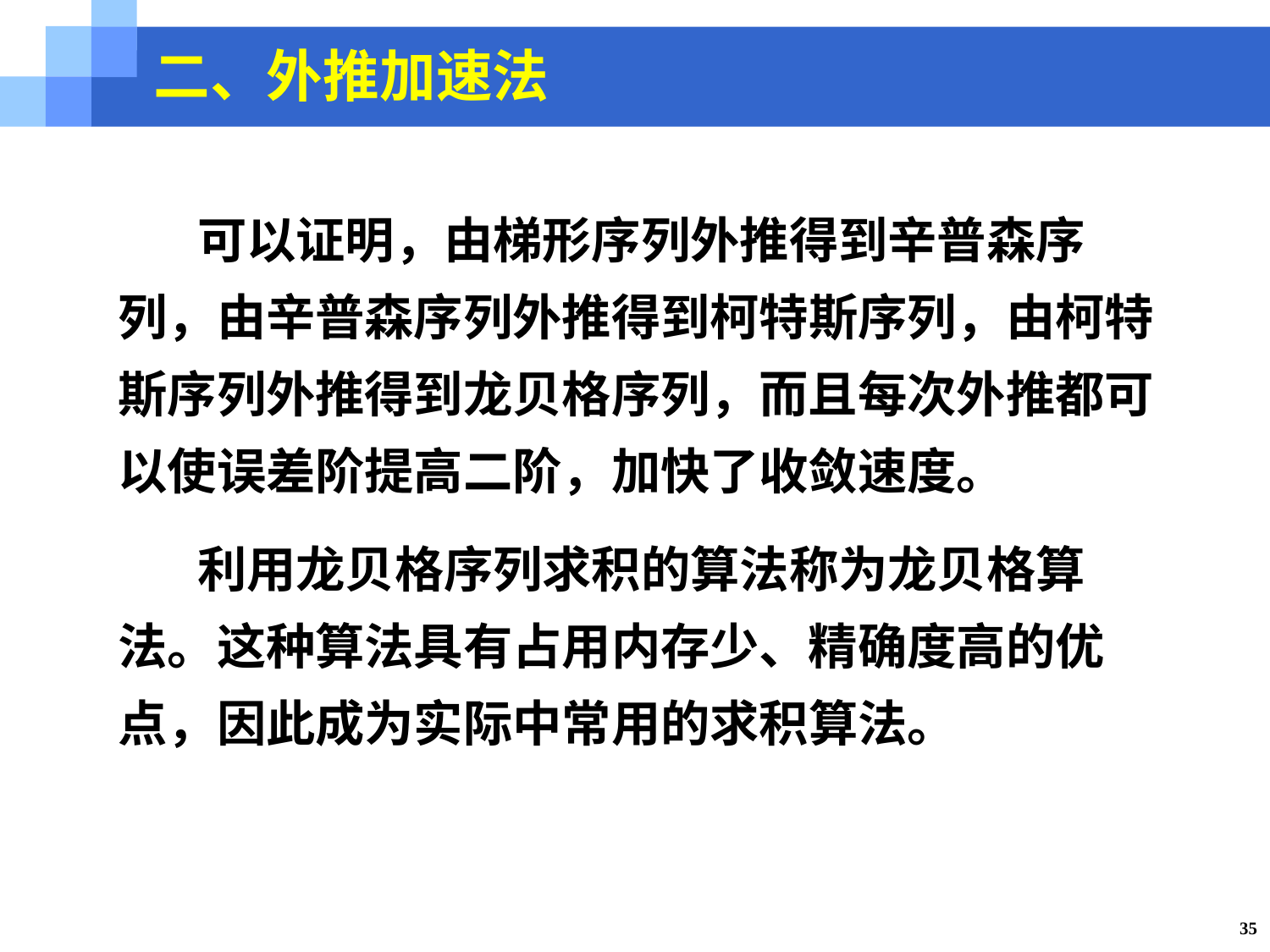

二、外推加速法
      可以证明，由梯形序列外推得到辛普森序列，由辛普森序列外推得到柯特斯序列，由柯特斯序列外推得到龙贝格序列，而且每次外推都可以使误差阶提高二阶，加快了收敛速度。
      利用龙贝格序列求积的算法称为龙贝格算法。这种算法具有占用内存少、精确度高的优点，因此成为实际中常用的求积算法。
35